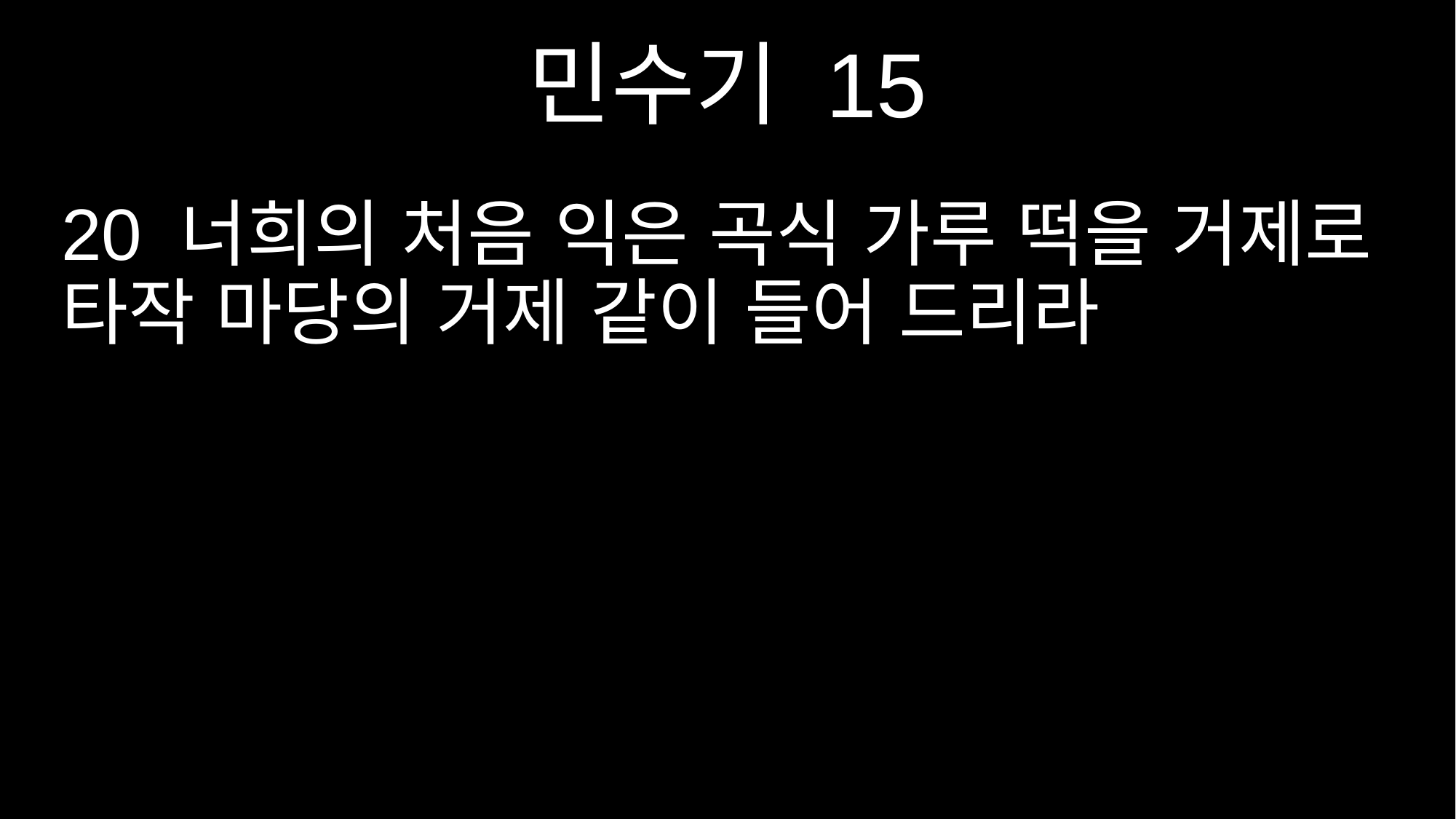

민수기 15
20 너희의 처음 익은 곡식 가루 떡을 거제로 타작 마당의 거제 같이 들어 드리라